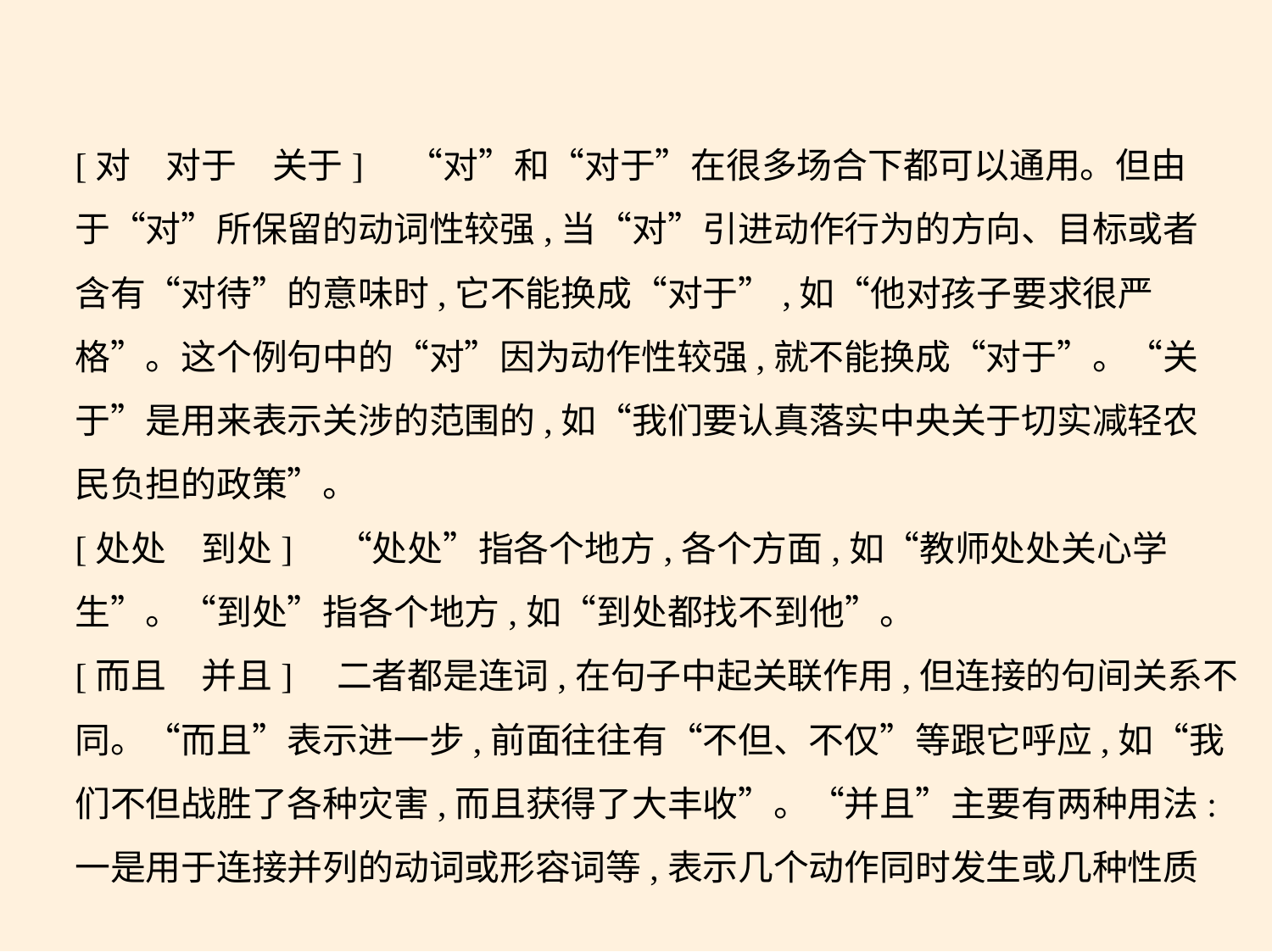

[对　对于　关于]　“对”和“对于”在很多场合下都可以通用。但由
于“对”所保留的动词性较强,当“对”引进动作行为的方向、目标或者
含有“对待”的意味时,它不能换成“对于”,如“他对孩子要求很严
格”。这个例句中的“对”因为动作性较强,就不能换成“对于”。“关
于”是用来表示关涉的范围的,如“我们要认真落实中央关于切实减轻农
民负担的政策”。
[处处　到处]　“处处”指各个地方,各个方面,如“教师处处关心学
生”。“到处”指各个地方,如“到处都找不到他”。
[而且　并且]　二者都是连词,在句子中起关联作用,但连接的句间关系不
同。“而且”表示进一步,前面往往有“不但、不仅”等跟它呼应,如“我
们不但战胜了各种灾害,而且获得了大丰收”。“并且”主要有两种用法:
一是用于连接并列的动词或形容词等,表示几个动作同时发生或几种性质